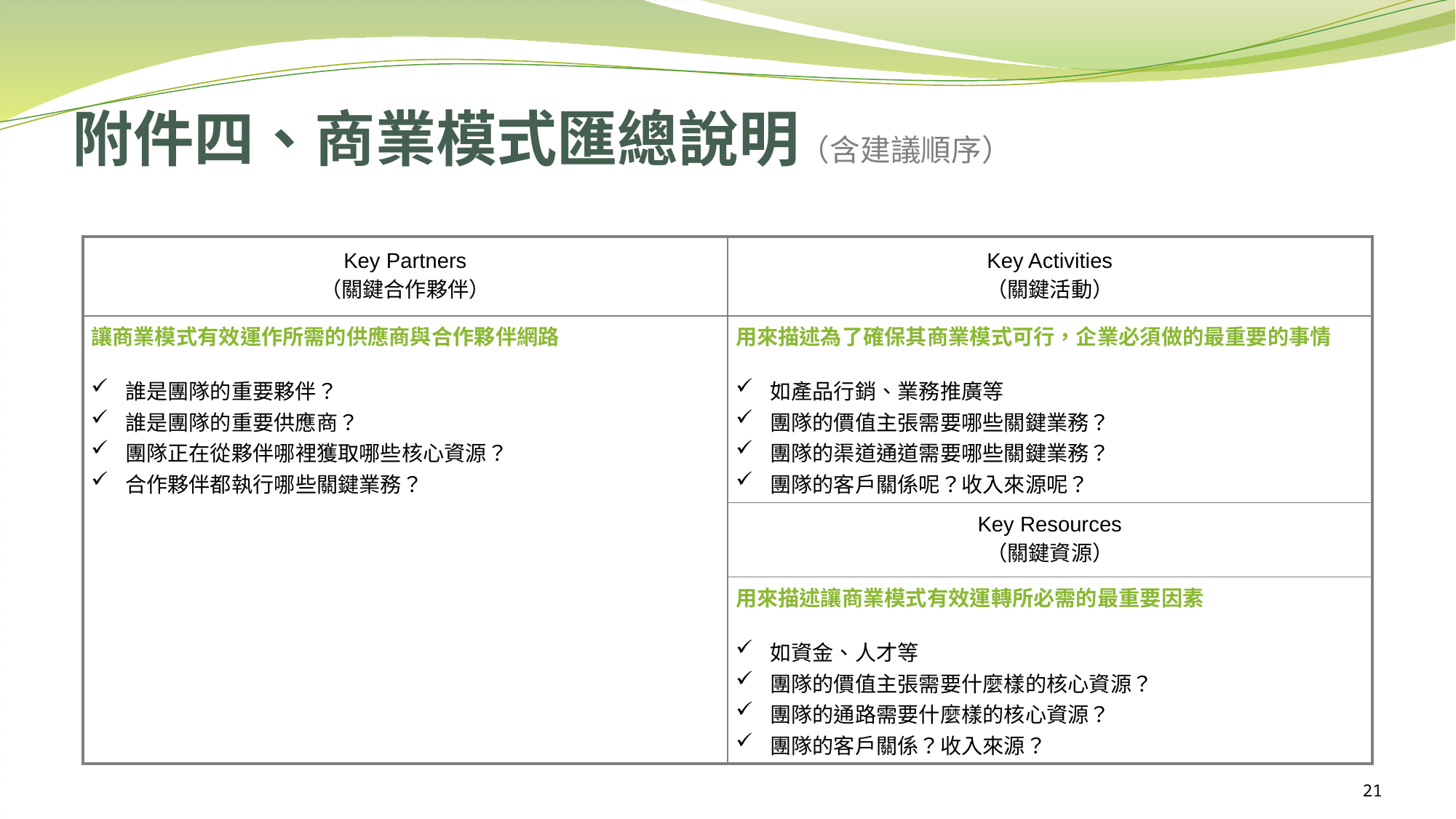

# 附件四、商業模式匯總說明（含建議順序）
| Key Partners （關鍵合作夥伴） | Key Activities （關鍵活動） |
| --- | --- |
| 讓商業模式有效運作所需的供應商與合作夥伴網路 誰是團隊的重要夥伴？ 誰是團隊的重要供應商？ 團隊正在從夥伴哪裡獲取哪些核心資源？ 合作夥伴都執行哪些關鍵業務？ | 用來描述為了確保其商業模式可行，企業必須做的最重要的事情 如產品行銷、業務推廣等 團隊的價值主張需要哪些關鍵業務？ 團隊的渠道通道需要哪些關鍵業務？ 團隊的客戶關係呢？收入來源呢？ |
|  | Key Resources （關鍵資源） |
|  | 用來描述讓商業模式有效運轉所必需的最重要因素 如資金、人才等 團隊的價值主張需要什麼樣的核心資源？ 團隊的通路需要什麼樣的核心資源？ 團隊的客戶關係？收入來源？ |
21